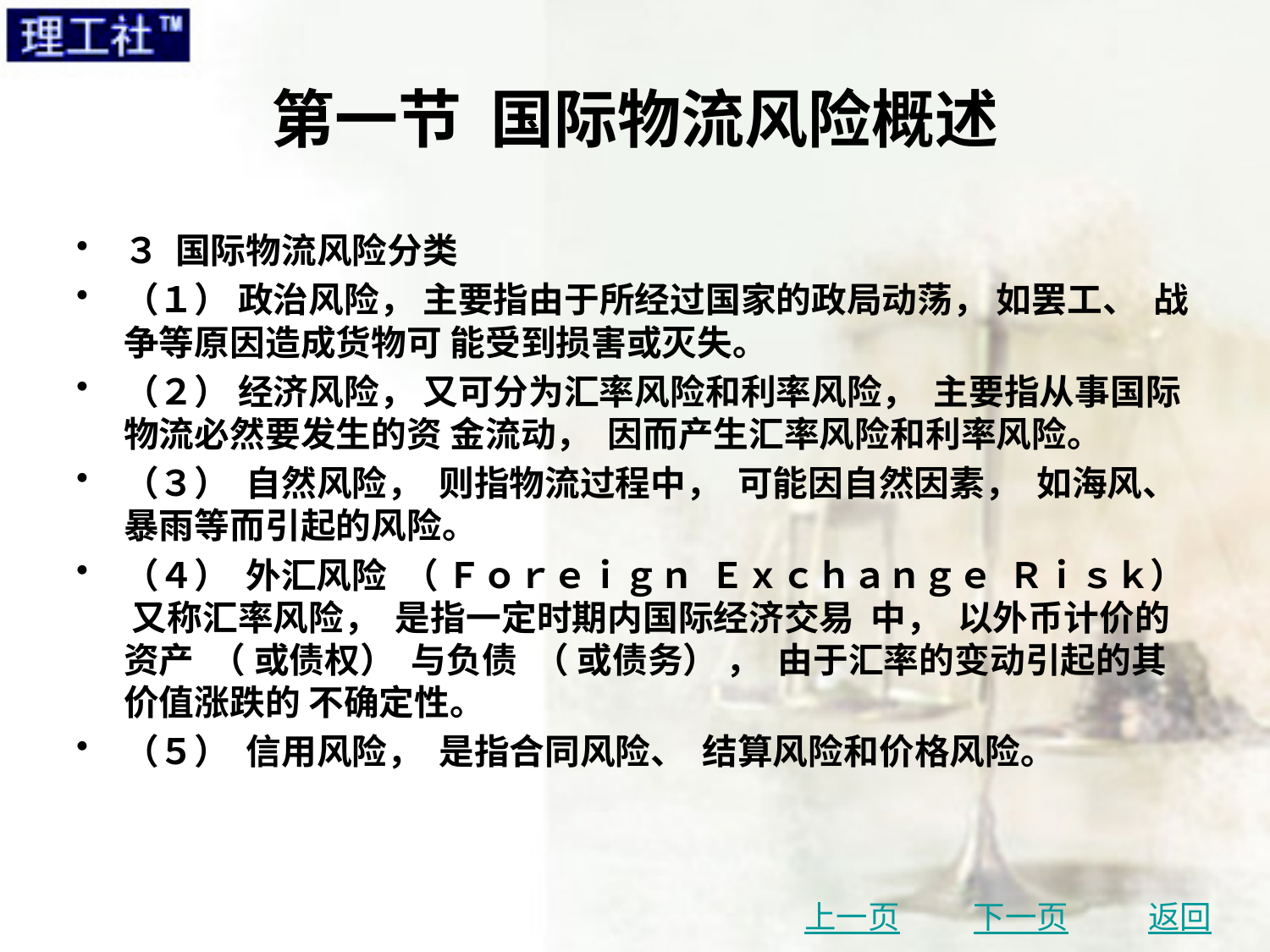

# 第一节  国际物流风险概述
３  国际物流风险分类
（１） 政治风险， 主要指由于所经过国家的政局动荡， 如罢工、  战争等原因造成货物可 能受到损害或灭失。
（２） 经济风险， 又可分为汇率风险和利率风险，  主要指从事国际物流必然要发生的资 金流动，  因而产生汇率风险和利率风险。
（３）  自然风险，  则指物流过程中，  可能因自然因素，  如海风、  暴雨等而引起的风险。
（４）  外汇风险  （ Ｆｏｒｅｉｇｎ  Ｅｘｃｈａｎｇｅ  Ｒｉｓｋ）  又称汇率风险，  是指一定时期内国际经济交易  中，  以外币计价的资产  （ 或债权）  与负债  （ 或债务） ，  由于汇率的变动引起的其价值涨跌的 不确定性。
（５）  信用风险，  是指合同风险、  结算风险和价格风险。
上一页
下一页
返回